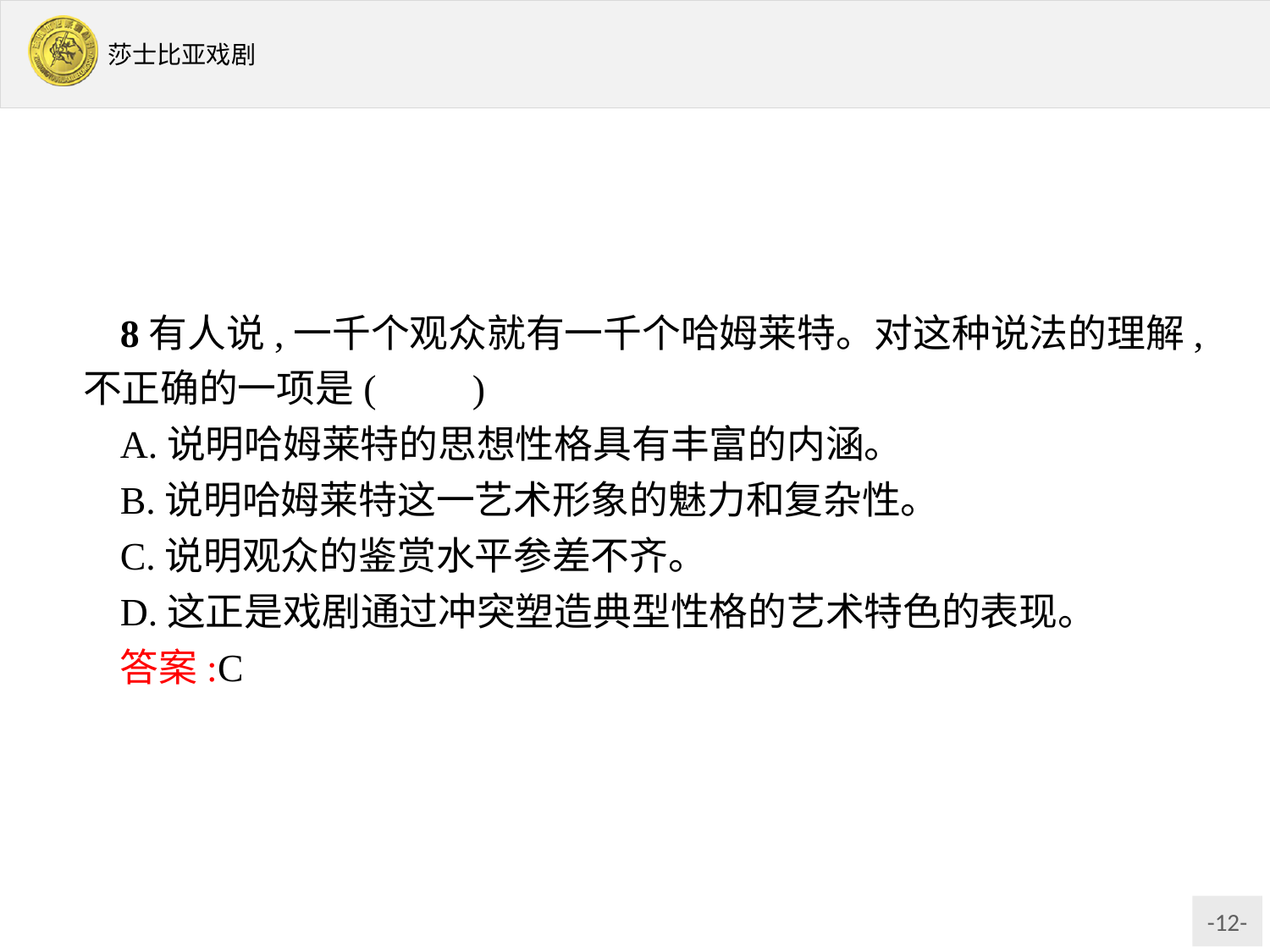

8有人说,一千个观众就有一千个哈姆莱特。对这种说法的理解,不正确的一项是(　　)
A.说明哈姆莱特的思想性格具有丰富的内涵。
B.说明哈姆莱特这一艺术形象的魅力和复杂性。
C.说明观众的鉴赏水平参差不齐。
D.这正是戏剧通过冲突塑造典型性格的艺术特色的表现。
答案:C